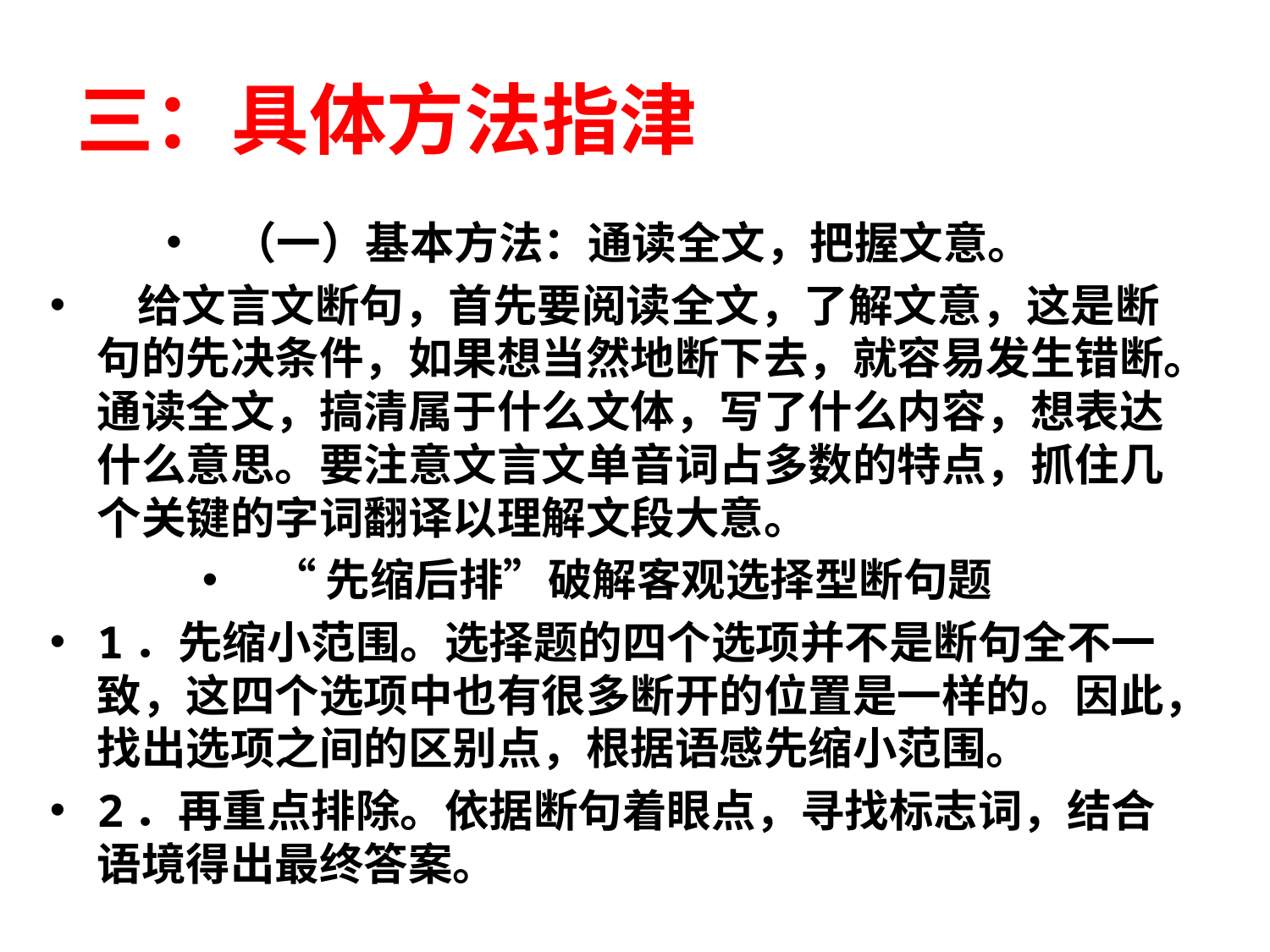

# 三：具体方法指津
（一）基本方法：通读全文，把握文意。
   给文言文断句，首先要阅读全文，了解文意，这是断句的先决条件，如果想当然地断下去，就容易发生错断。通读全文，搞清属于什么文体，写了什么内容，想表达什么意思。要注意文言文单音词占多数的特点，抓住几个关键的字词翻译以理解文段大意。
“先缩后排”破解客观选择型断句题
1．先缩小范围。选择题的四个选项并不是断句全不一致，这四个选项中也有很多断开的位置是一样的。因此，找出选项之间的区别点，根据语感先缩小范围。
2．再重点排除。依据断句着眼点，寻找标志词，结合语境得出最终答案。